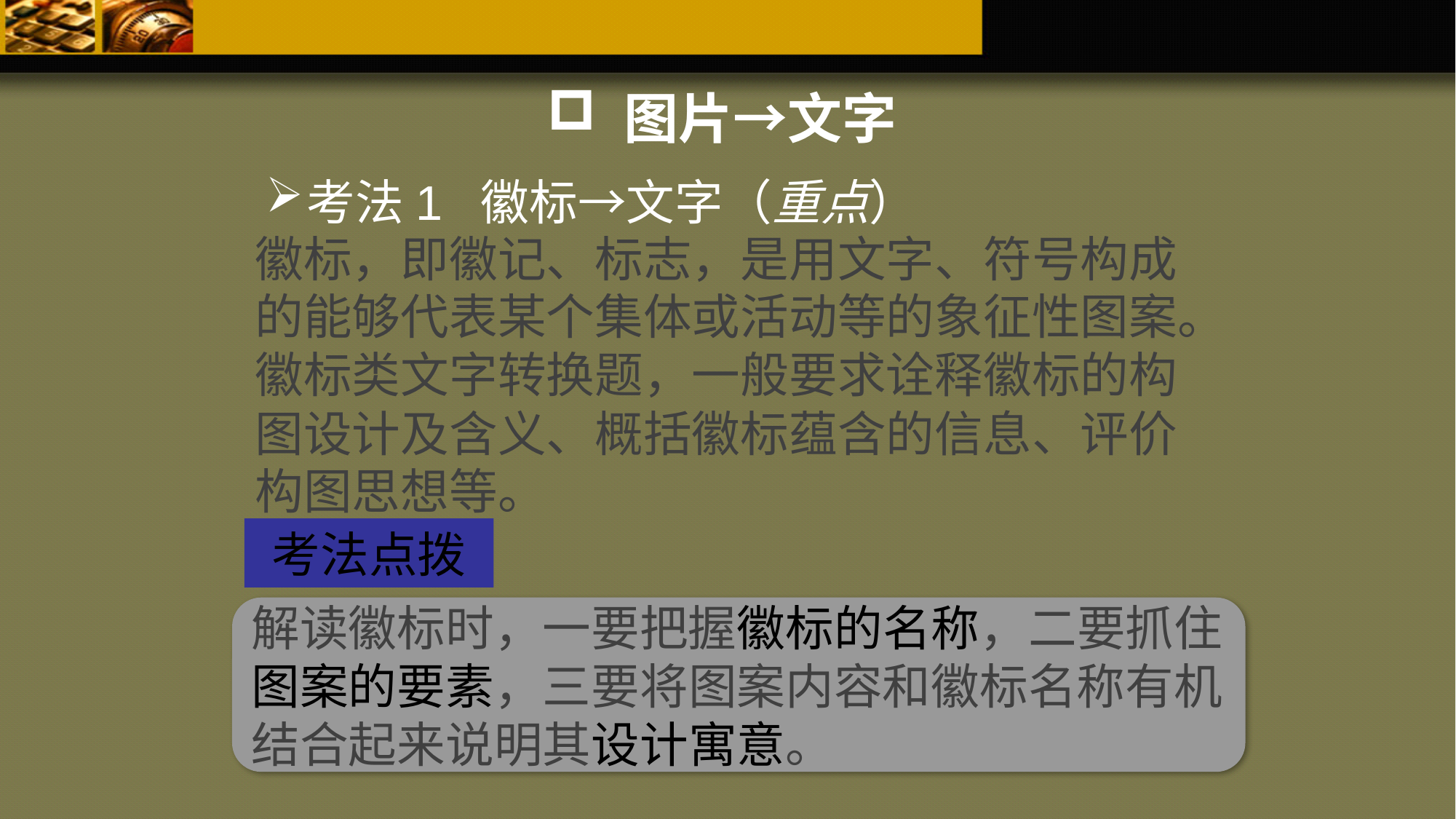

图片→文字
考法1  徽标→文字（重点）
徽标，即徽记、标志，是用文字、符号构成的能够代表某个集体或活动等的象征性图案。徽标类文字转换题，一般要求诠释徽标的构图设计及含义、概括徽标蕴含的信息、评价构图思想等。
考法点拨
解读徽标时，一要把握徽标的名称，二要抓住图案的要素，三要将图案内容和徽标名称有机结合起来说明其设计寓意。